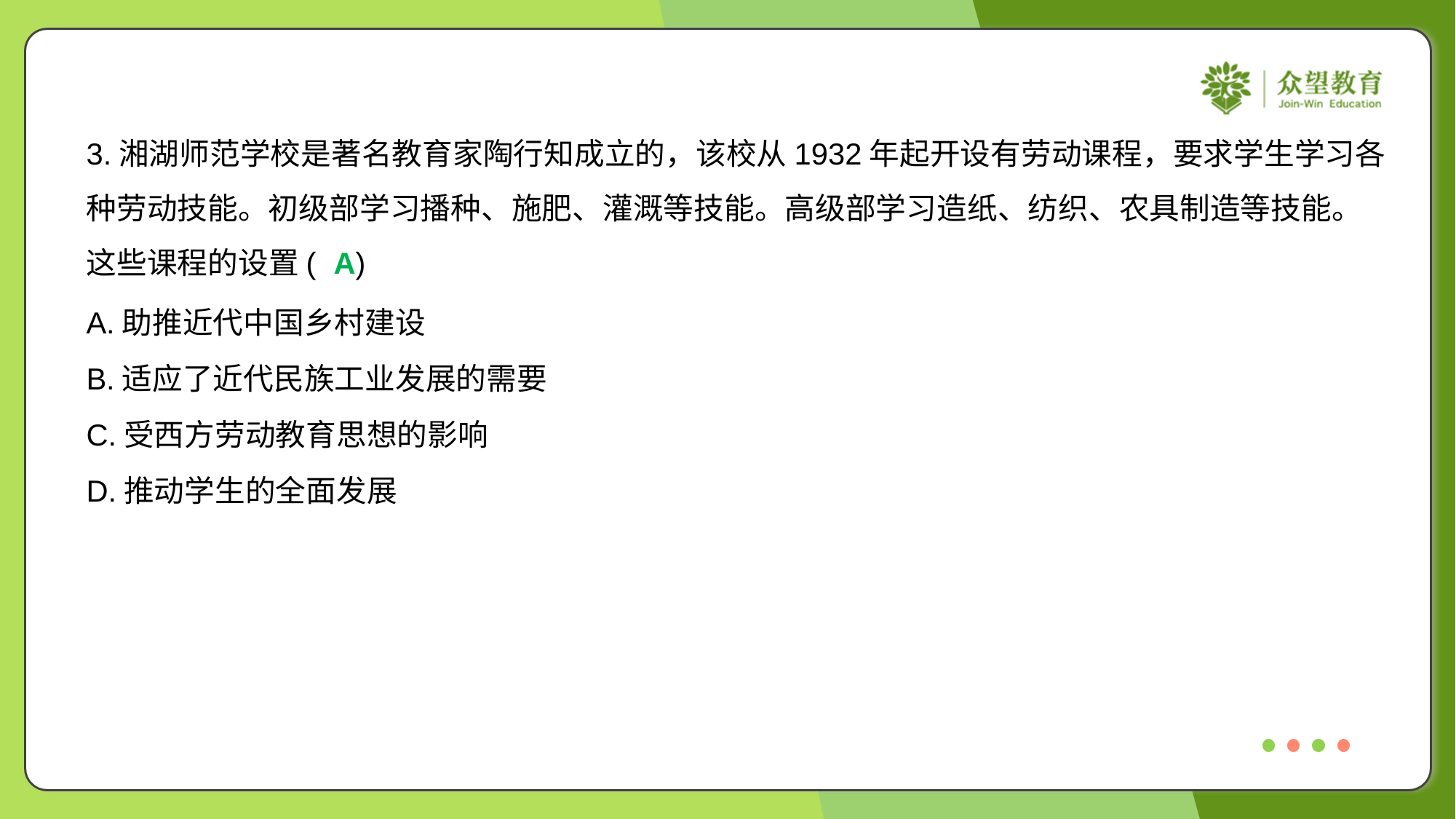

3.湘湖师范学校是著名教育家陶行知成立的，该校从1932年起开设有劳动课程，要求学生学习各
种劳动技能。初级部学习播种、施肥、灌溉等技能。高级部学习造纸、纺织、农具制造等技能。
这些课程的设置(     )
A
A.助推近代中国乡村建设
B.适应了近代民族工业发展的需要
C.受西方劳动教育思想的影响
D.推动学生的全面发展